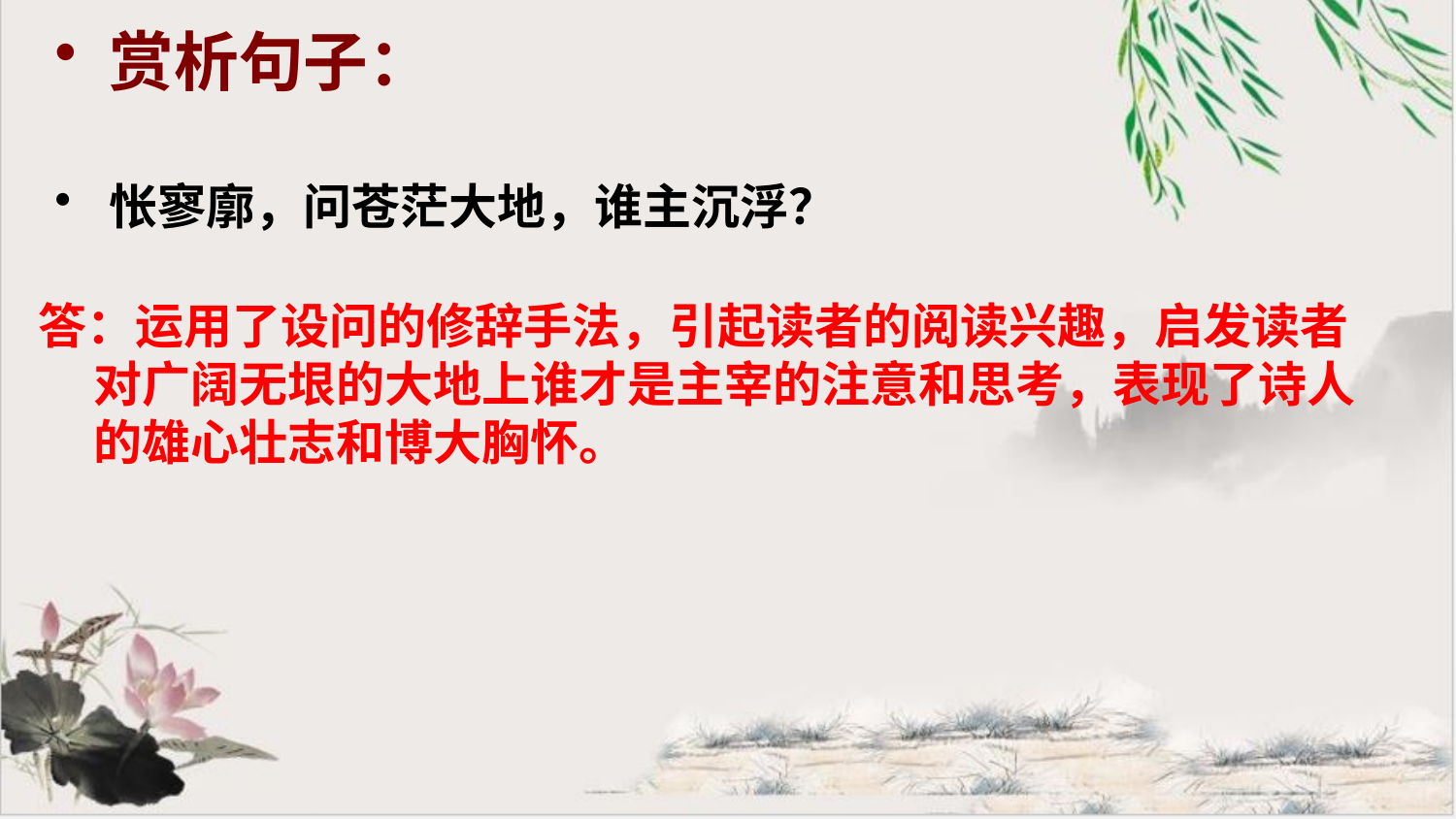

赏析句子：

怅寥廓，问苍茫大地，谁主沉浮？
答：运用了设问的修辞手法，引起读者的阅读兴趣，启发读者对广阔无垠的大地上谁才是主宰的注意和思考，表现了诗人的雄心壮志和博大胸怀。